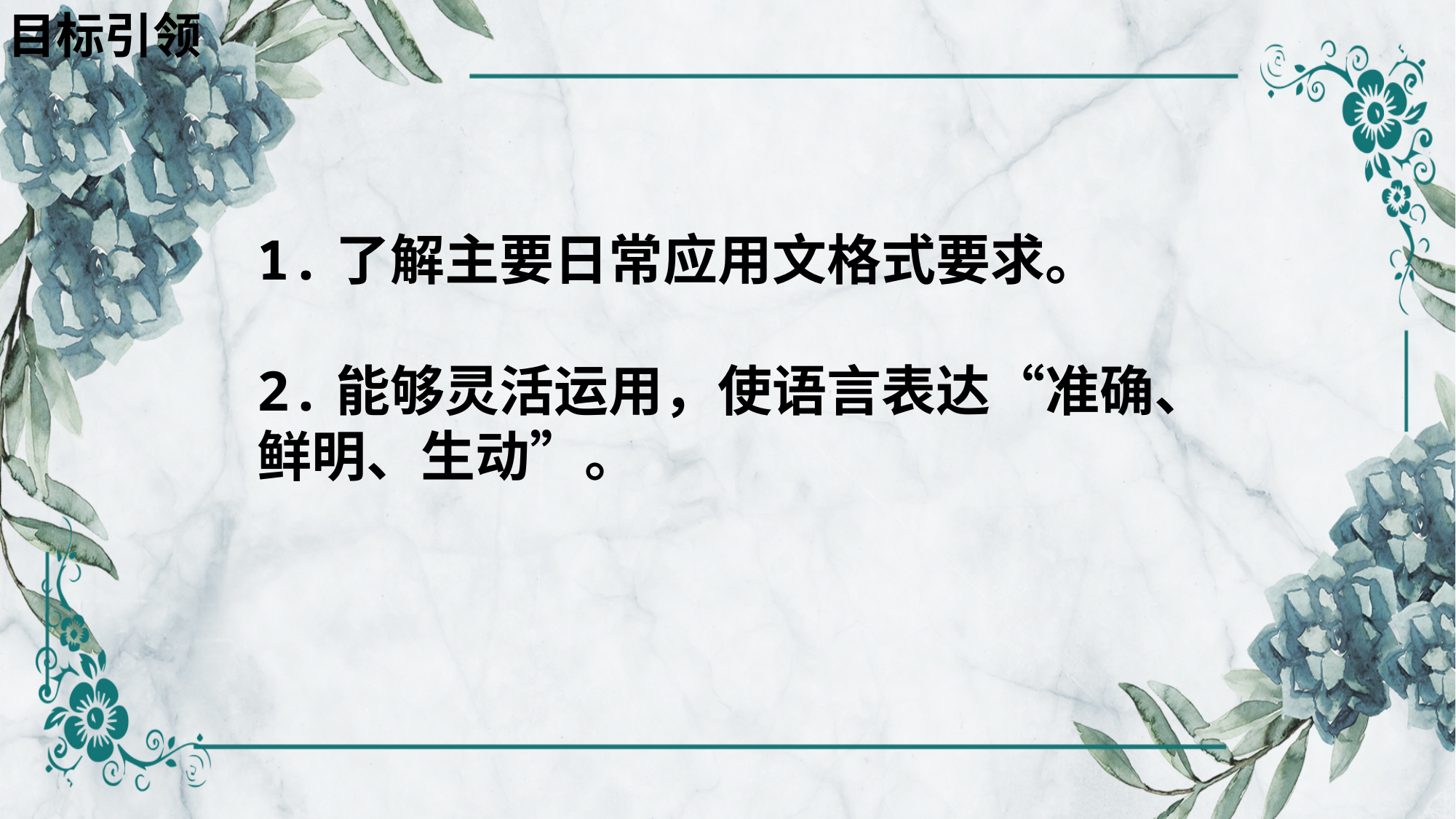

目标引领
1.了解主要日常应用文格式要求。

2.能够灵活运用，使语言表达“准确、鲜明、生动”。